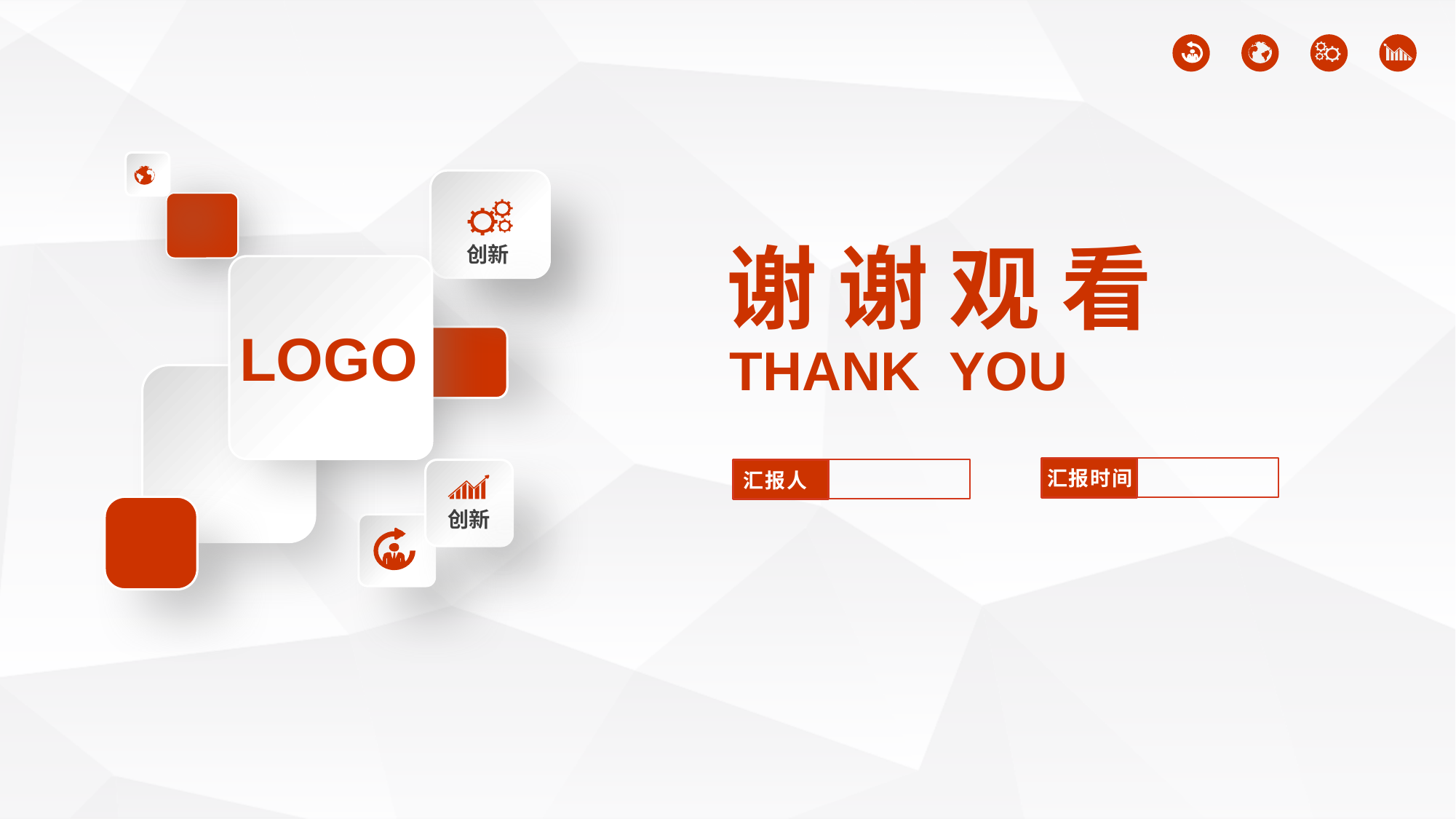

谢 谢 观 看
创新

创新

LOGO

THANK  YOU

汇报时间
汇报人